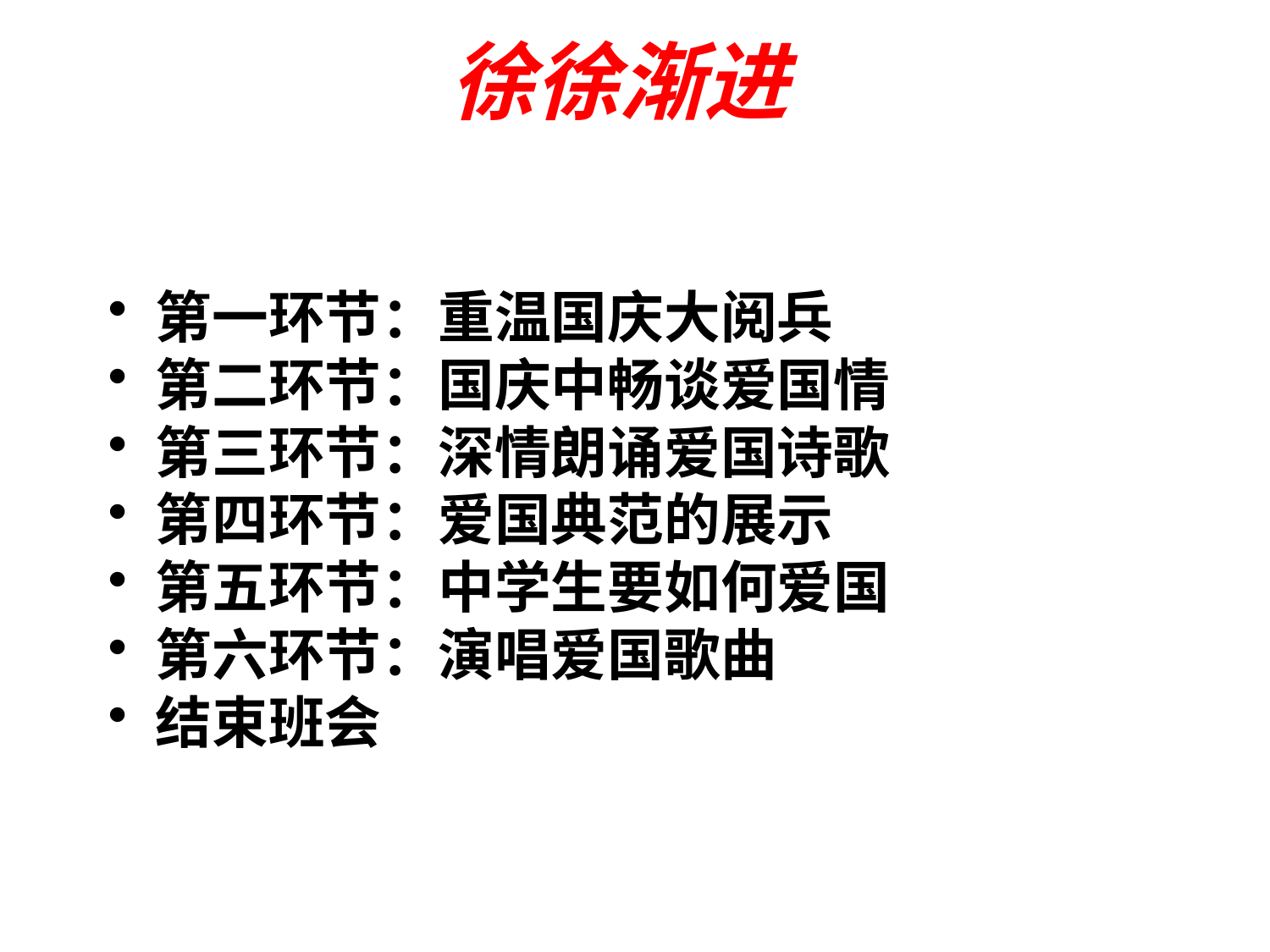

# 徐徐渐进
第一环节：重温国庆大阅兵
第二环节：国庆中畅谈爱国情
第三环节：深情朗诵爱国诗歌
第四环节：爱国典范的展示
第五环节：中学生要如何爱国
第六环节：演唱爱国歌曲
结束班会